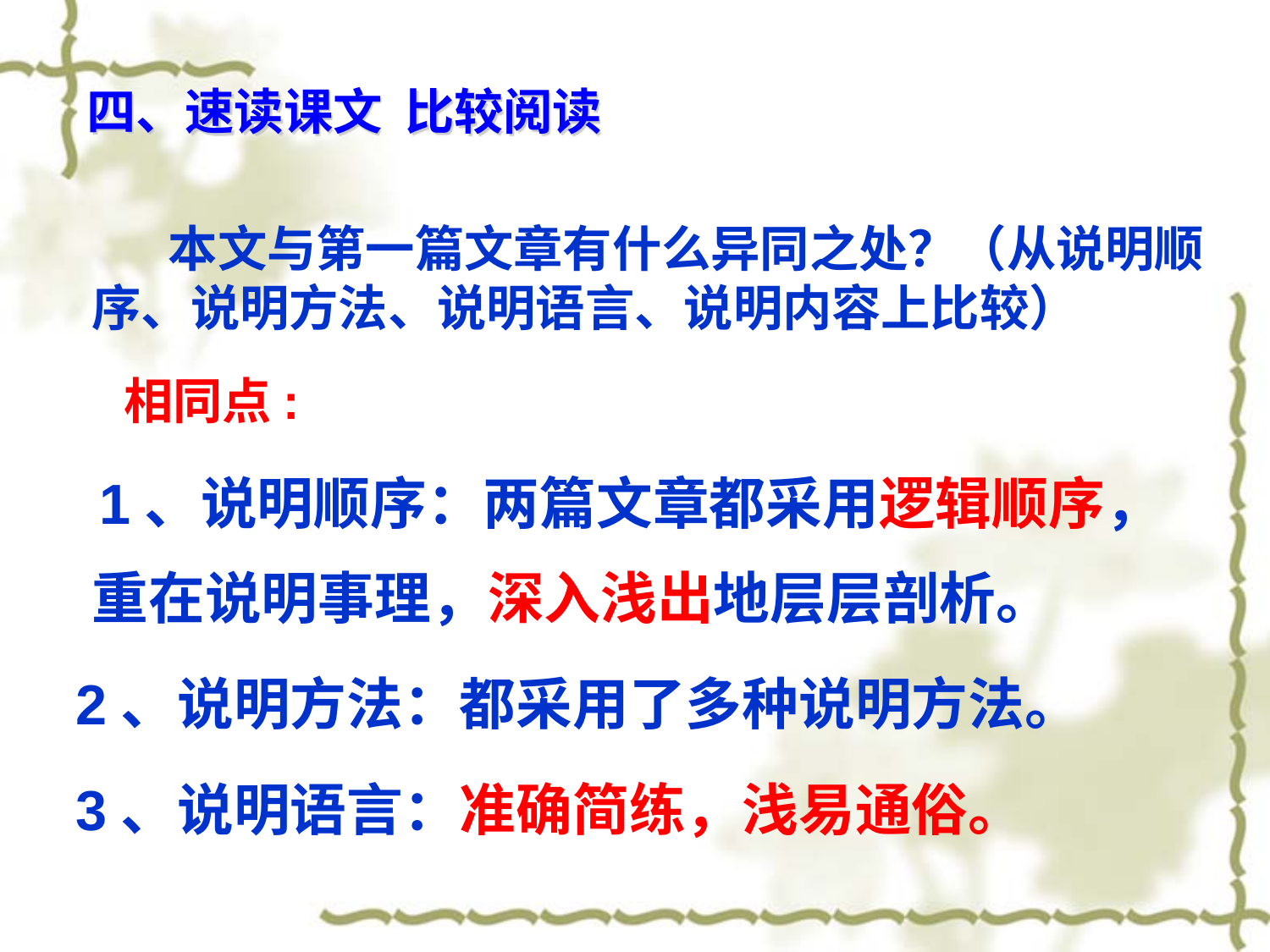

四、速读课文  比较阅读
          本文与第一篇文章有什么异同之处？（从说明顺序、说明方法、说明语言、说明内容上比较）
      相同点:
    1、说明顺序：两篇文章都采用逻辑顺序，重在说明事理，深入浅出地层层剖析。
  2、说明方法：都采用了多种说明方法。
  3、说明语言：准确简练，浅易通俗。